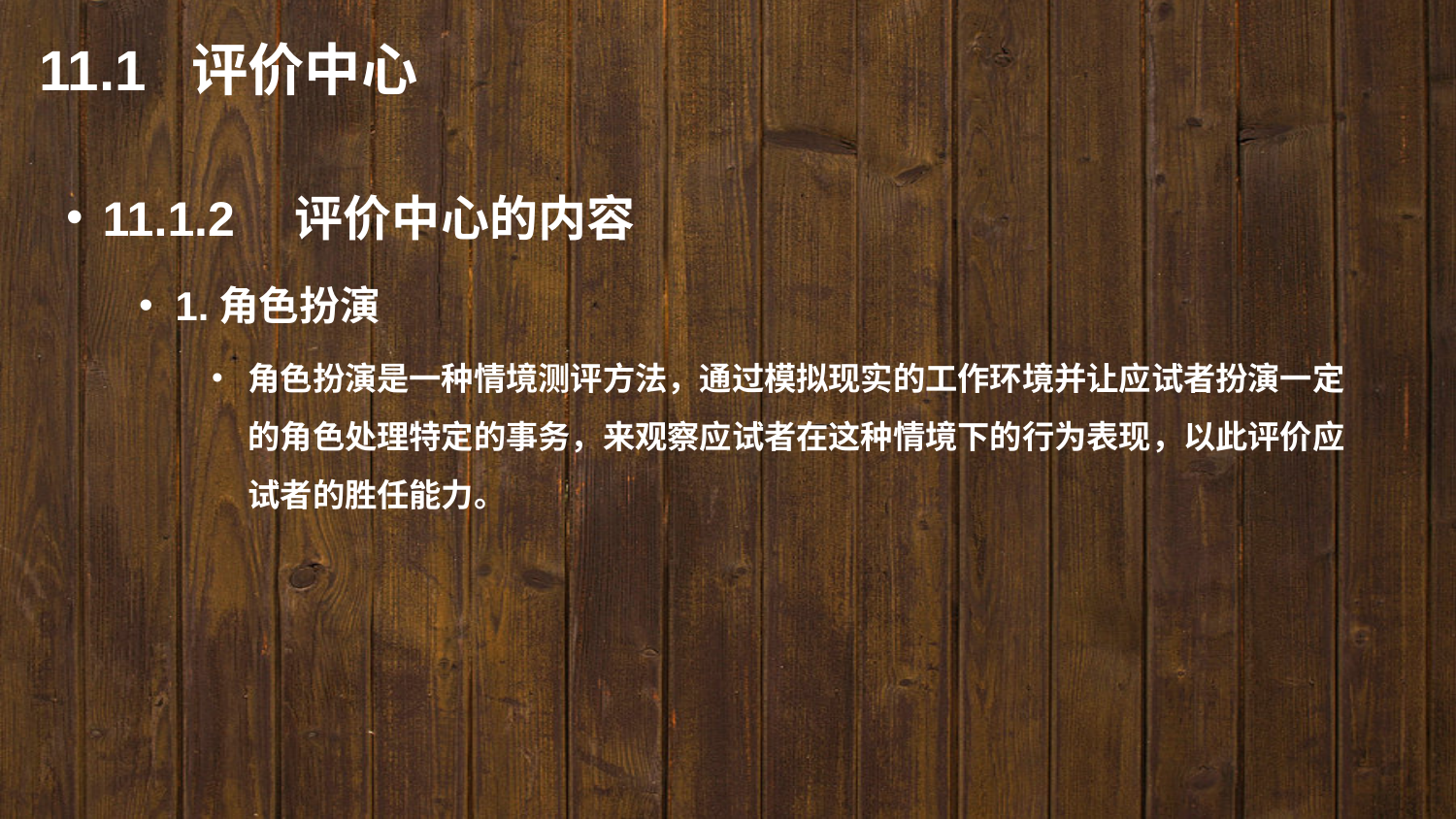

11.1  评价中心
11.1.2　评价中心的内容
1.角色扮演
角色扮演是一种情境测评方法，通过模拟现实的工作环境并让应试者扮演一定的角色处理特定的事务，来观察应试者在这种情境下的行为表现，以此评价应试者的胜任能力。